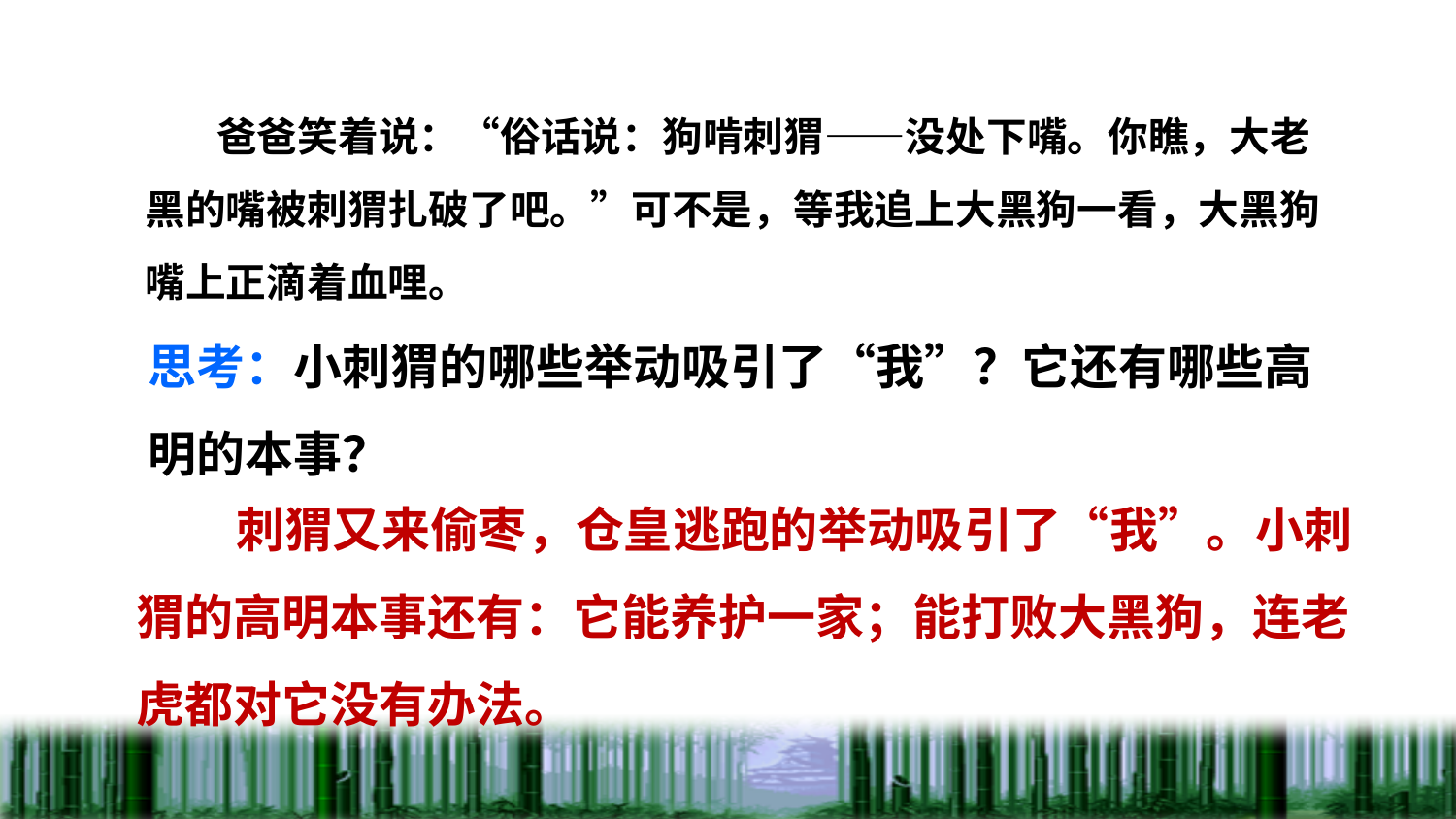

爸爸笑着说：“俗话说：狗啃刺猬——没处下嘴。你瞧，大老黑的嘴被刺猬扎破了吧。”可不是，等我追上大黑狗一看，大黑狗嘴上正滴着血哩。
思考：小刺猬的哪些举动吸引了“我”？它还有哪些高明的本事？
刺猬又来偷枣，仓皇逃跑的举动吸引了“我”。小刺猬的高明本事还有：它能养护一家；能打败大黑狗，连老虎都对它没有办法。